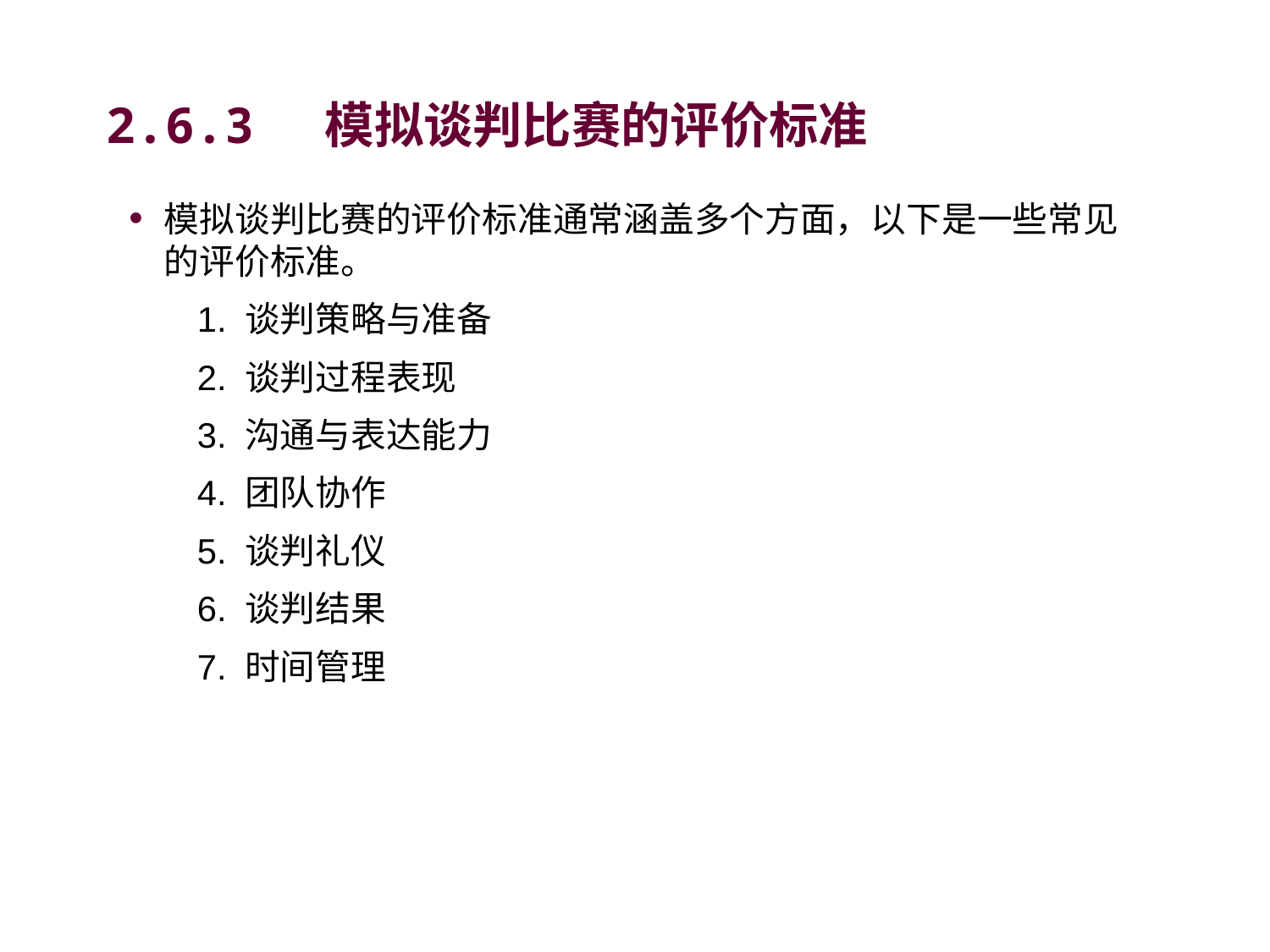

# 2.6.3  模拟谈判比赛的评价标准
模拟谈判比赛的评价标准通常涵盖多个方面，以下是一些常见的评价标准。
1. 谈判策略与准备
2. 谈判过程表现
3. 沟通与表达能力
4. 团队协作
5. 谈判礼仪
6. 谈判结果
7. 时间管理